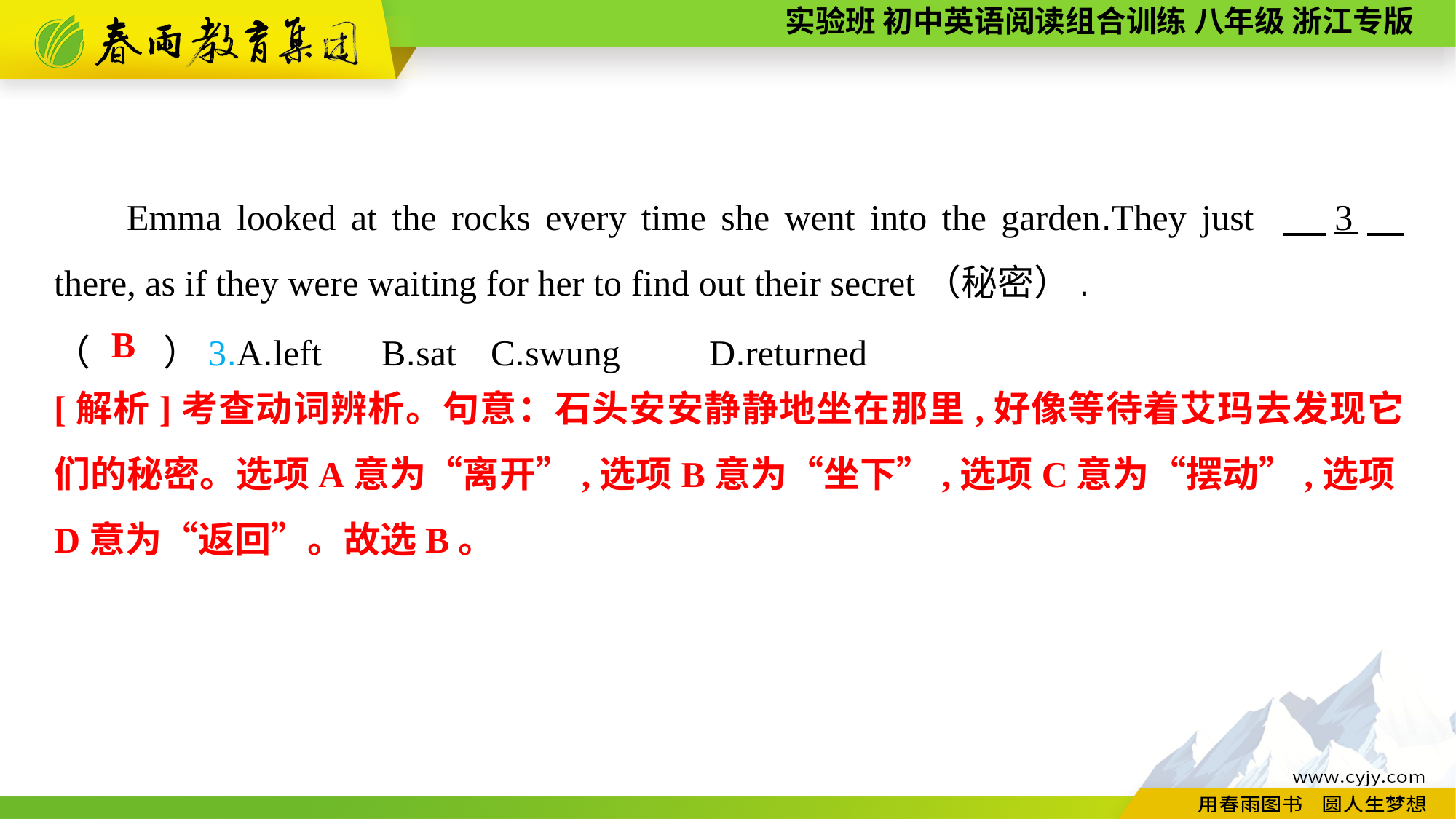

Emma looked at the rocks every time she went into the garden.They just 　3　 there, as if they were waiting for her to find out their secret（秘密）.
（　　）3.A.left	B.sat	C.swung	D.returned
B
[解析]考查动词辨析。句意：石头安安静静地坐在那里,好像等待着艾玛去发现它们的秘密。选项A意为“离开”,选项B意为“坐下”,选项C意为“摆动”,选项D意为“返回”。故选B。